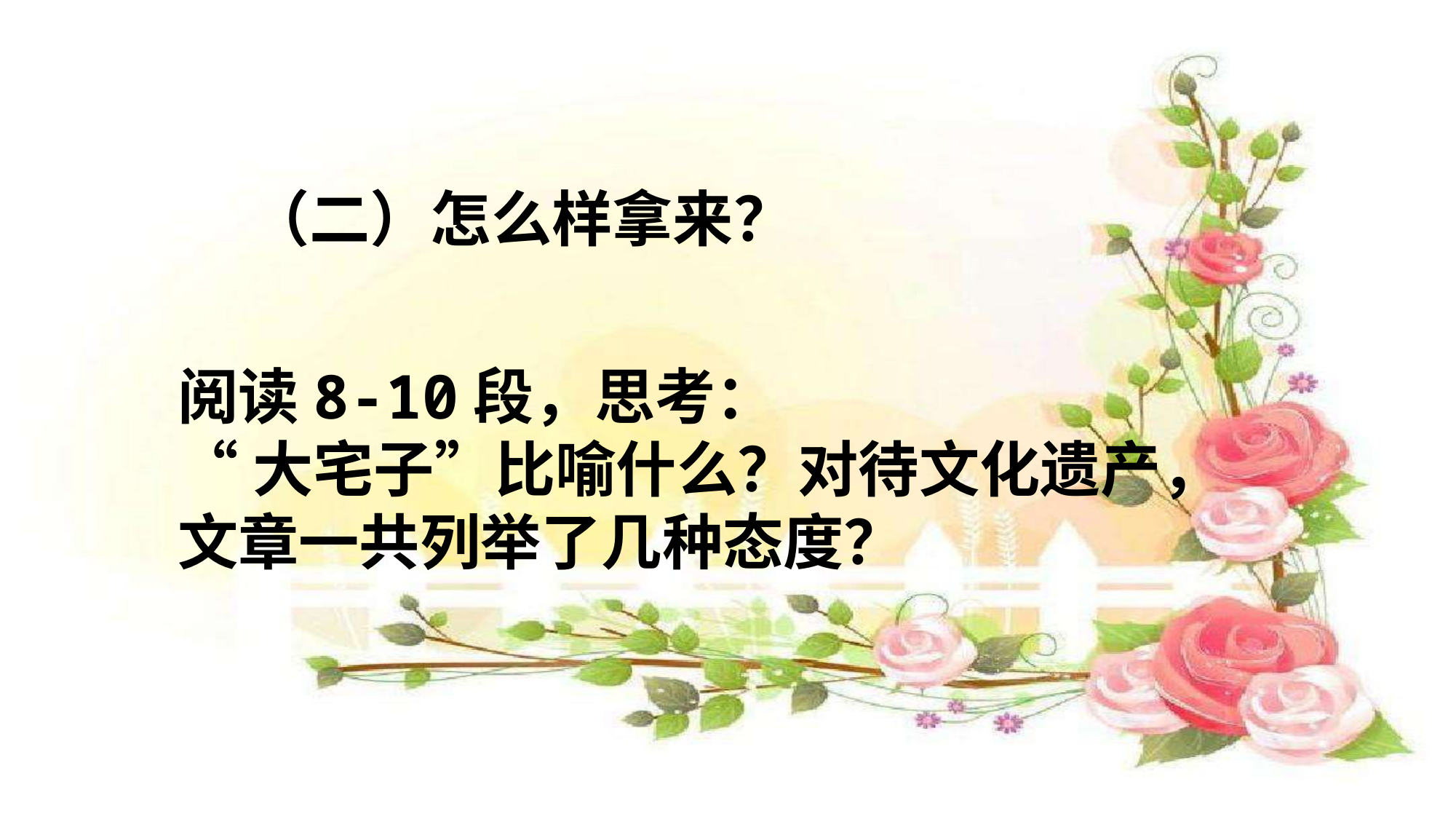

（二）怎么样拿来？
阅读8-10段，思考：
“大宅子”比喻什么？对待文化遗产，文章一共列举了几种态度？